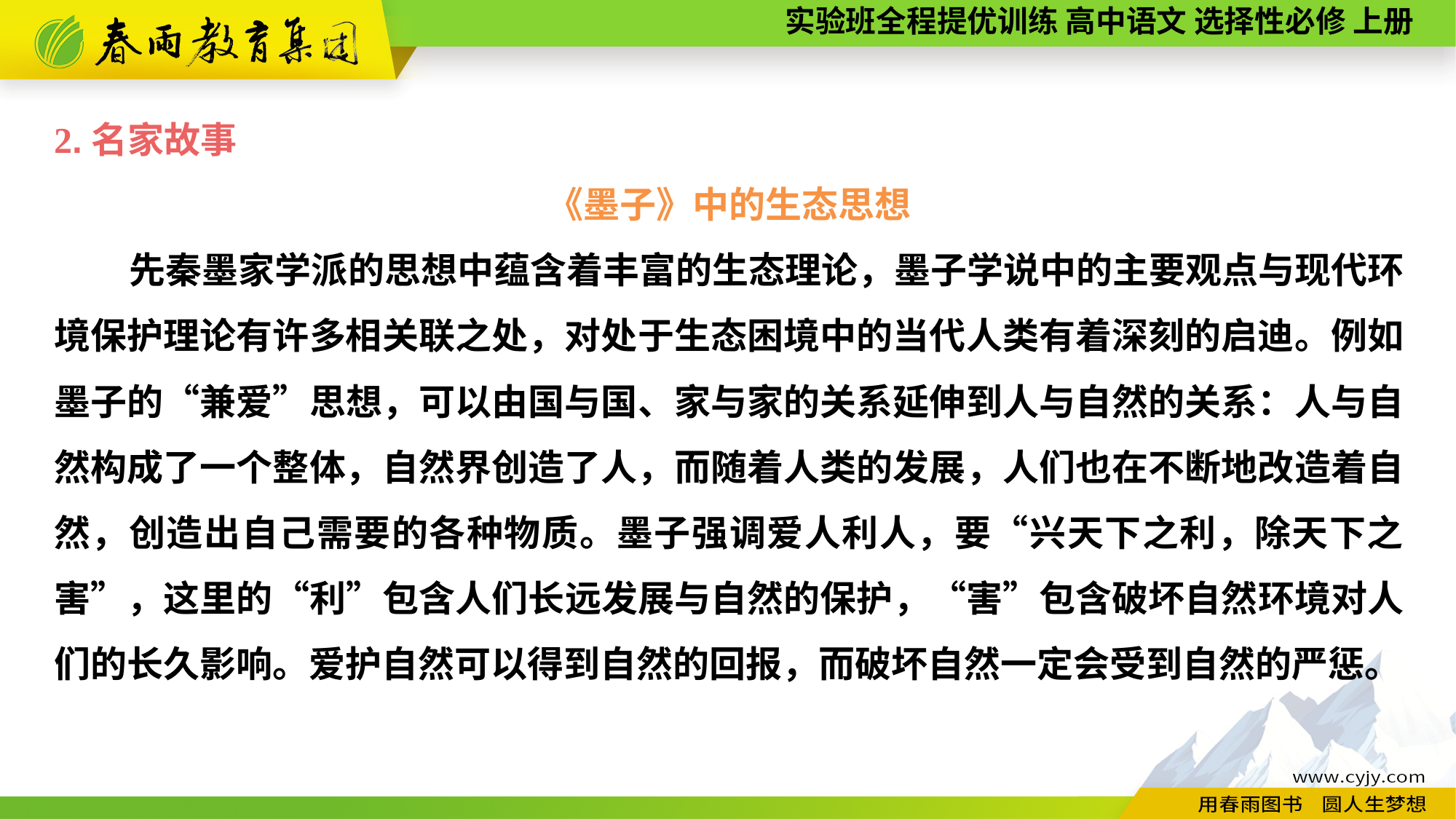

2.名家故事
《墨子》中的生态思想
先秦墨家学派的思想中蕴含着丰富的生态理论，墨子学说中的主要观点与现代环境保护理论有许多相关联之处，对处于生态困境中的当代人类有着深刻的启迪。例如墨子的“兼爱”思想，可以由国与国、家与家的关系延伸到人与自然的关系：人与自然构成了一个整体，自然界创造了人，而随着人类的发展，人们也在不断地改造着自然，创造出自己需要的各种物质。墨子强调爱人利人，要“兴天下之利，除天下之害”，这里的“利”包含人们长远发展与自然的保护，“害”包含破坏自然环境对人们的长久影响。爱护自然可以得到自然的回报，而破坏自然一定会受到自然的严惩。